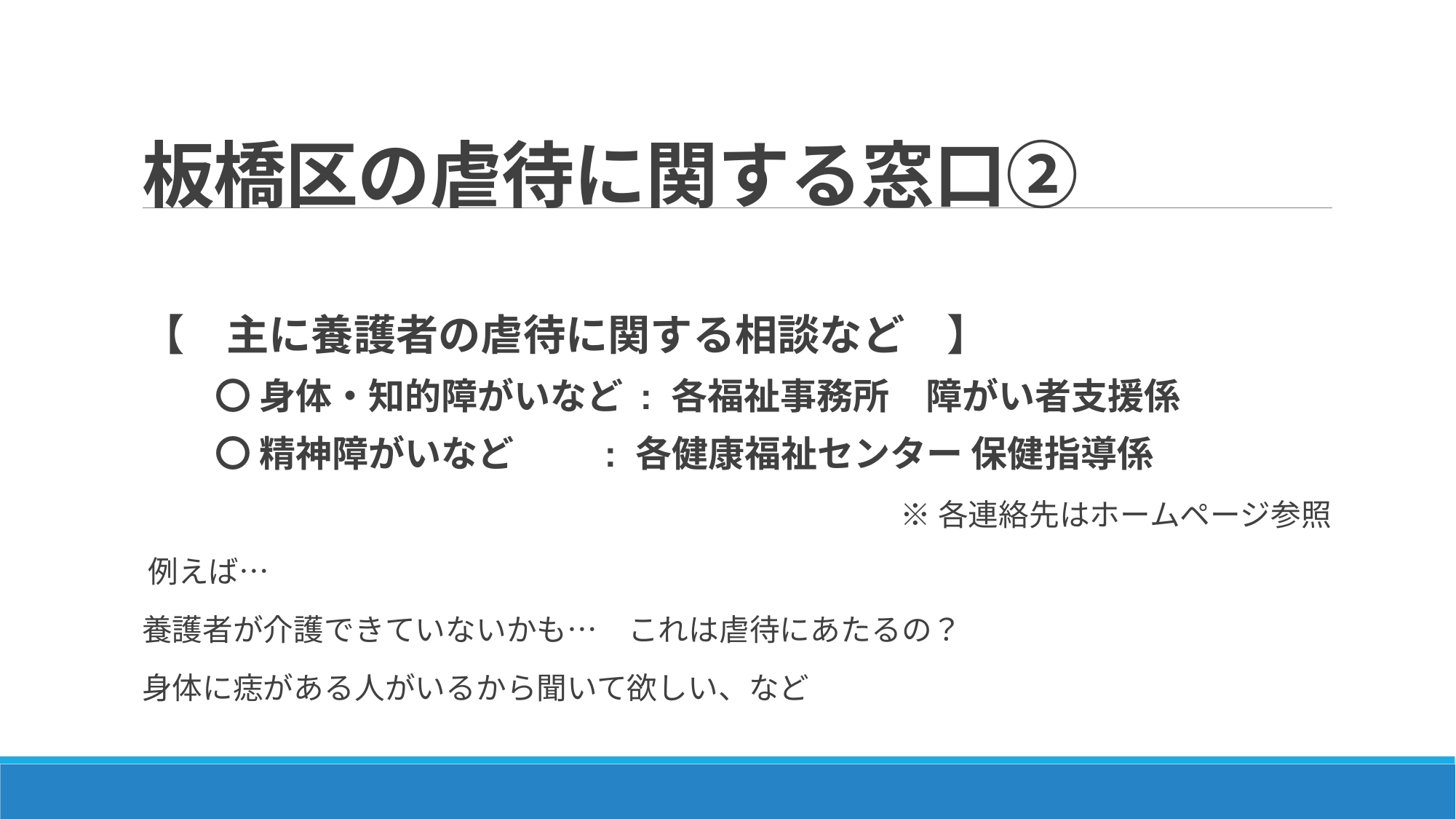

# 板橋区の虐待に関する窓口②

【　主に養護者の虐待に関する相談など　】
　　〇 身体・知的障がいなど : 各福祉事務所　障がい者支援係
　　〇 精神障がいなど          : 各健康福祉センター 保健指導係
※各連絡先はホームページ参照
 例えば…
養護者が介護できていないかも…　これは虐待にあたるの？
身体に痣がある人がいるから聞いて欲しい、など